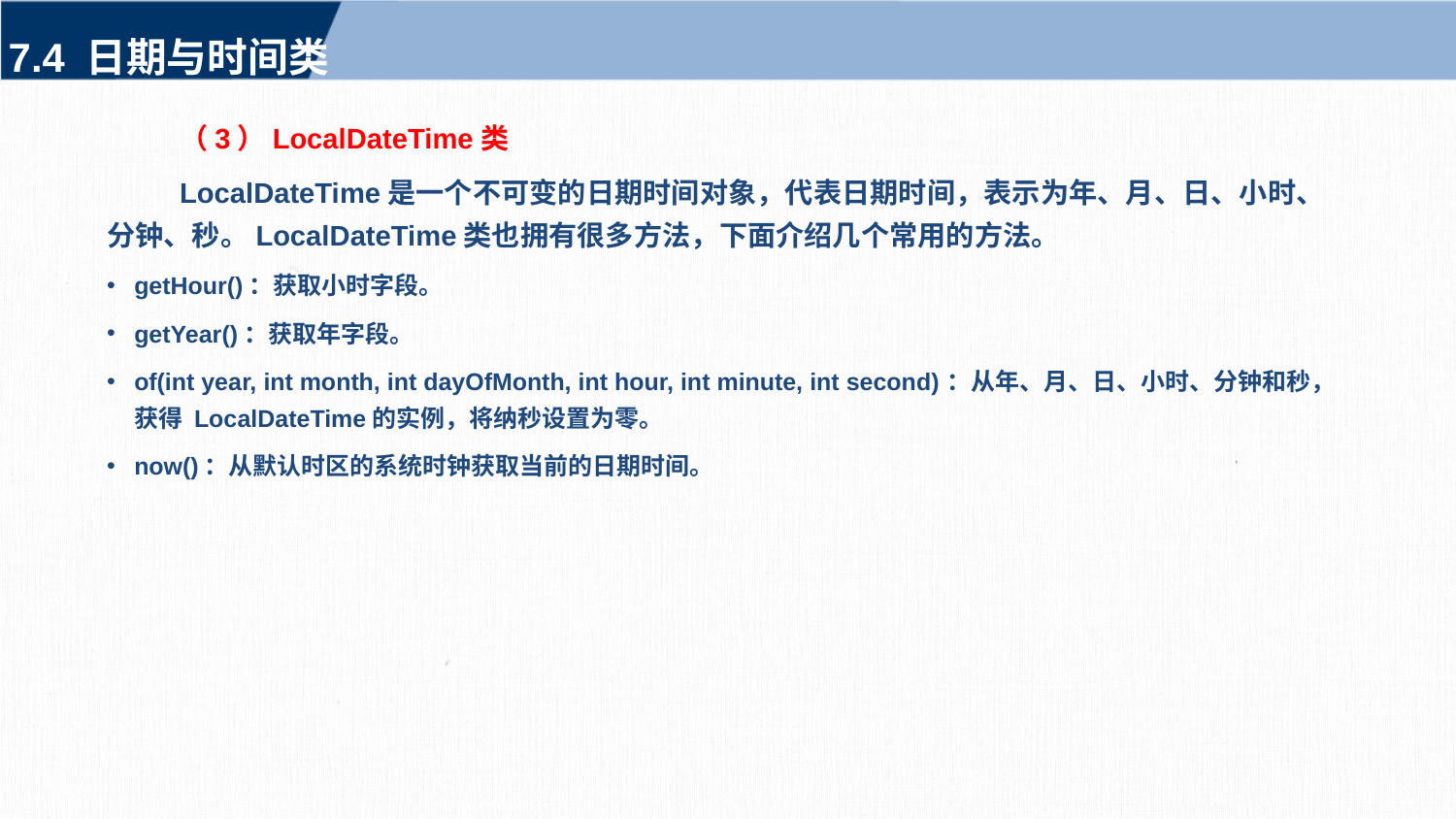

7.4 日期与时间类

（3）LocalDateTime类
LocalDateTime是一个不可变的日期时间对象，代表日期时间，表示为年、月、日、小时、分钟、秒。LocalDateTime类也拥有很多方法，下面介绍几个常用的方法。
getHour()：获取小时字段。
getYear()：获取年字段。
of(int year, int month, int dayOfMonth, int hour, int minute, int second)：从年、月、日、小时、分钟和秒，获得 LocalDateTime的实例，将纳秒设置为零。
now()：从默认时区的系统时钟获取当前的日期时间。